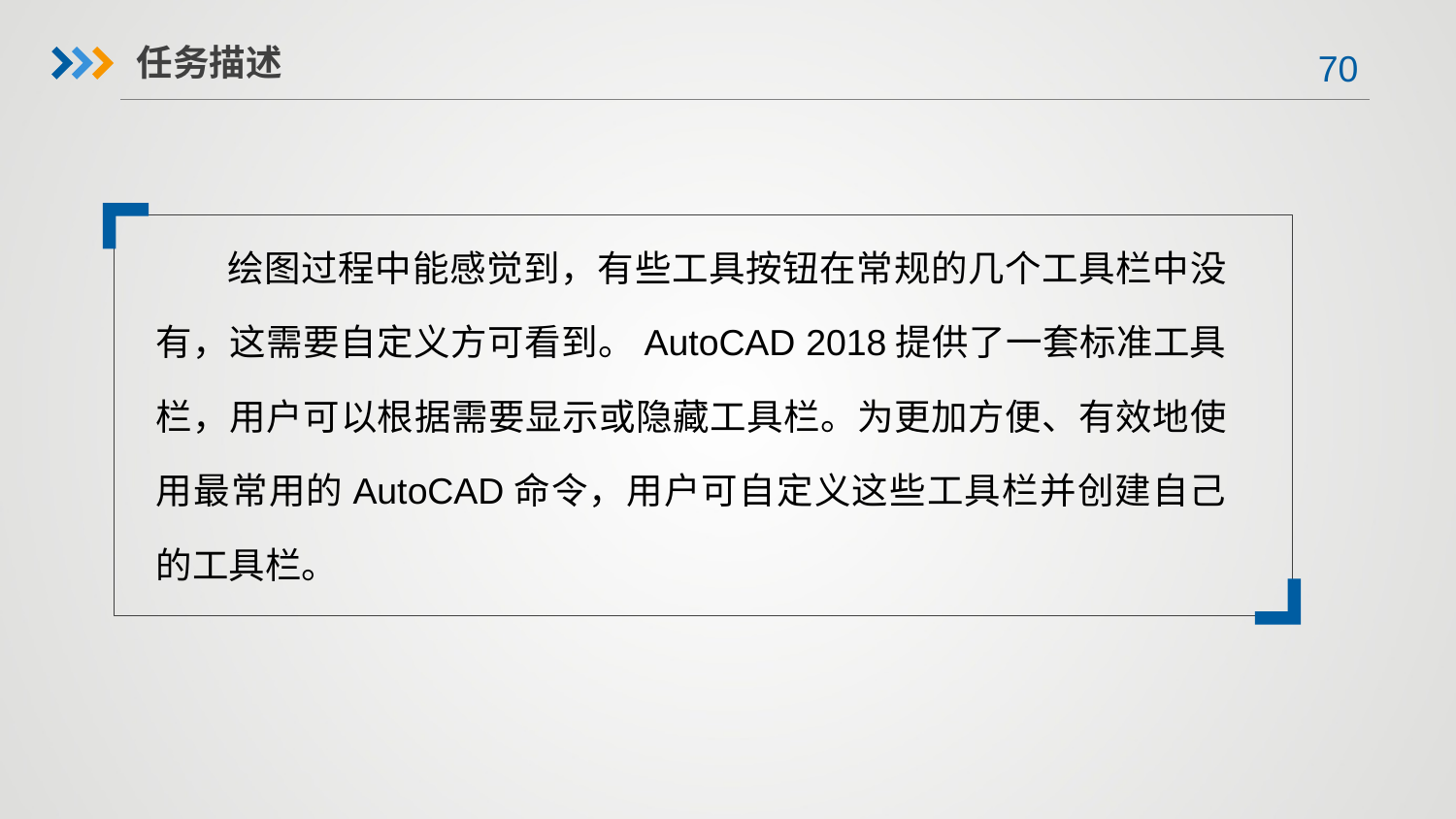

任务描述

       绘图过程中能感觉到，有些工具按钮在常规的几个工具栏中没有，这需要自定义方可看到。AutoCAD 2018提供了一套标准工具栏，用户可以根据需要显示或隐藏工具栏。为更加方便、有效地使用最常用的AutoCAD命令，用户可自定义这些工具栏并创建自己的工具栏。